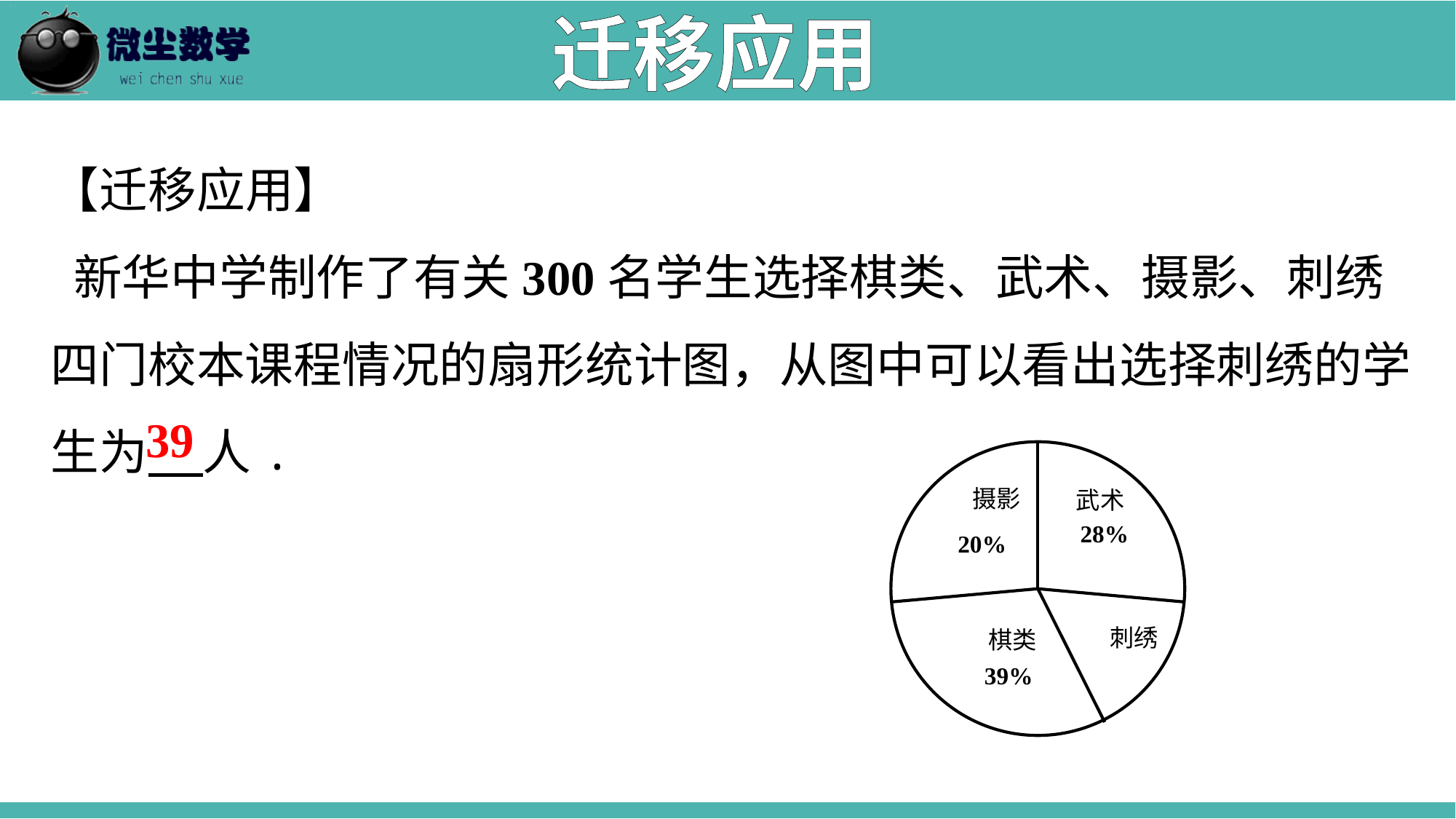

迁移应用
【迁移应用】
 新华中学制作了有关300名学生选择棋类、武术、摄影、刺绣四门校本课程情况的扇形统计图，从图中可以看出选择刺绣的学生为     人.
39

摄影
武术
28%
20%
刺绣
棋类
39%